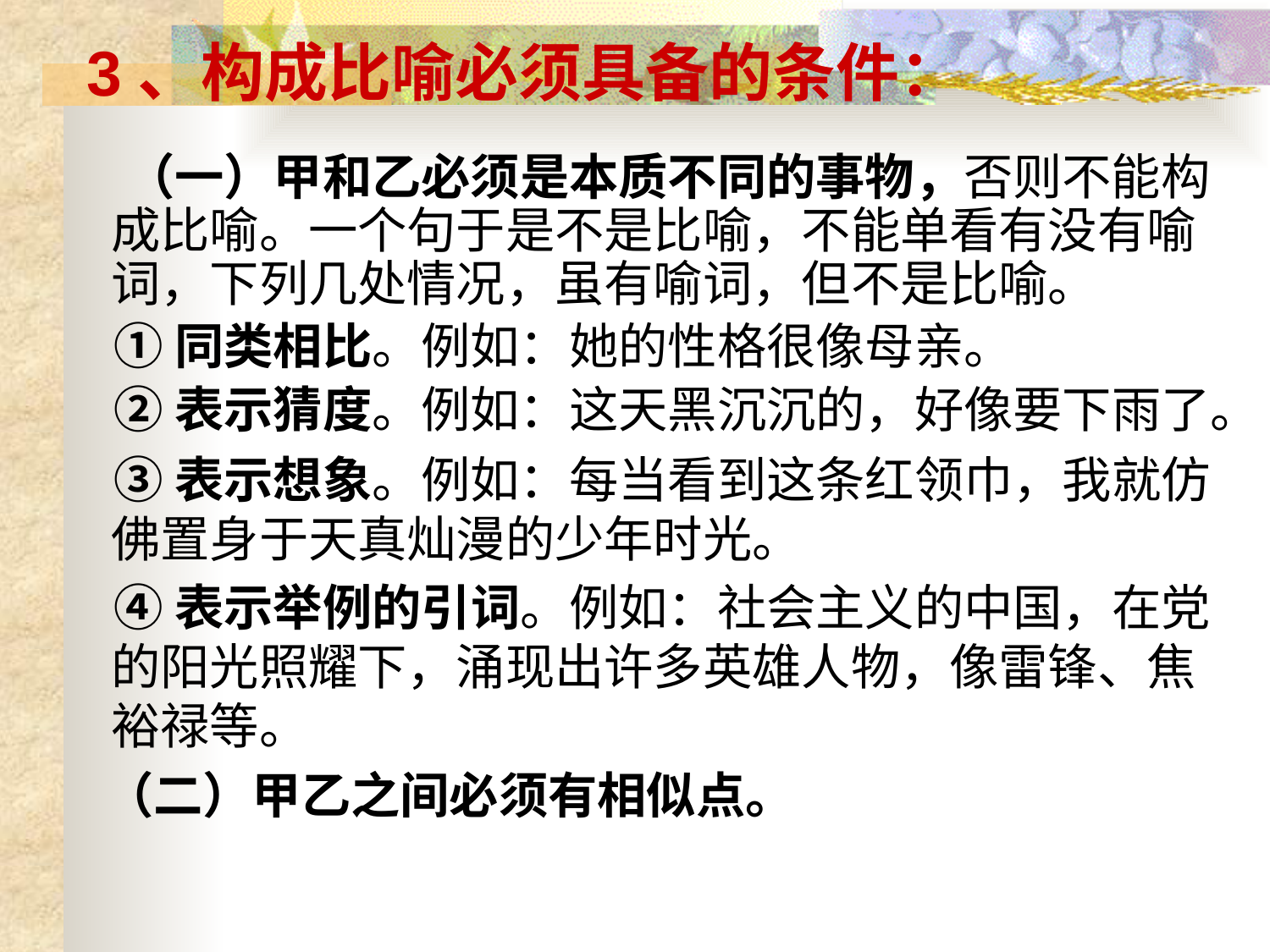

# 3、构成比喻必须具备的条件：
      （一）甲和乙必须是本质不同的事物，否则不能构成比喻。一个句于是不是比喻，不能单看有没有喻词，下列几处情况，虽有喻词，但不是比喻。
      ①同类相比。例如：她的性格很像母亲。
      ②表示猜度。例如：这天黑沉沉的，好像要下雨了。
      ③表示想象。例如：每当看到这条红领巾，我就仿佛置身于天真灿漫的少年时光。
      ④表示举例的引词。例如：社会主义的中国，在党的阳光照耀下，涌现出许多英雄人物，像雷锋、焦裕禄等。
    （二）甲乙之间必须有相似点。